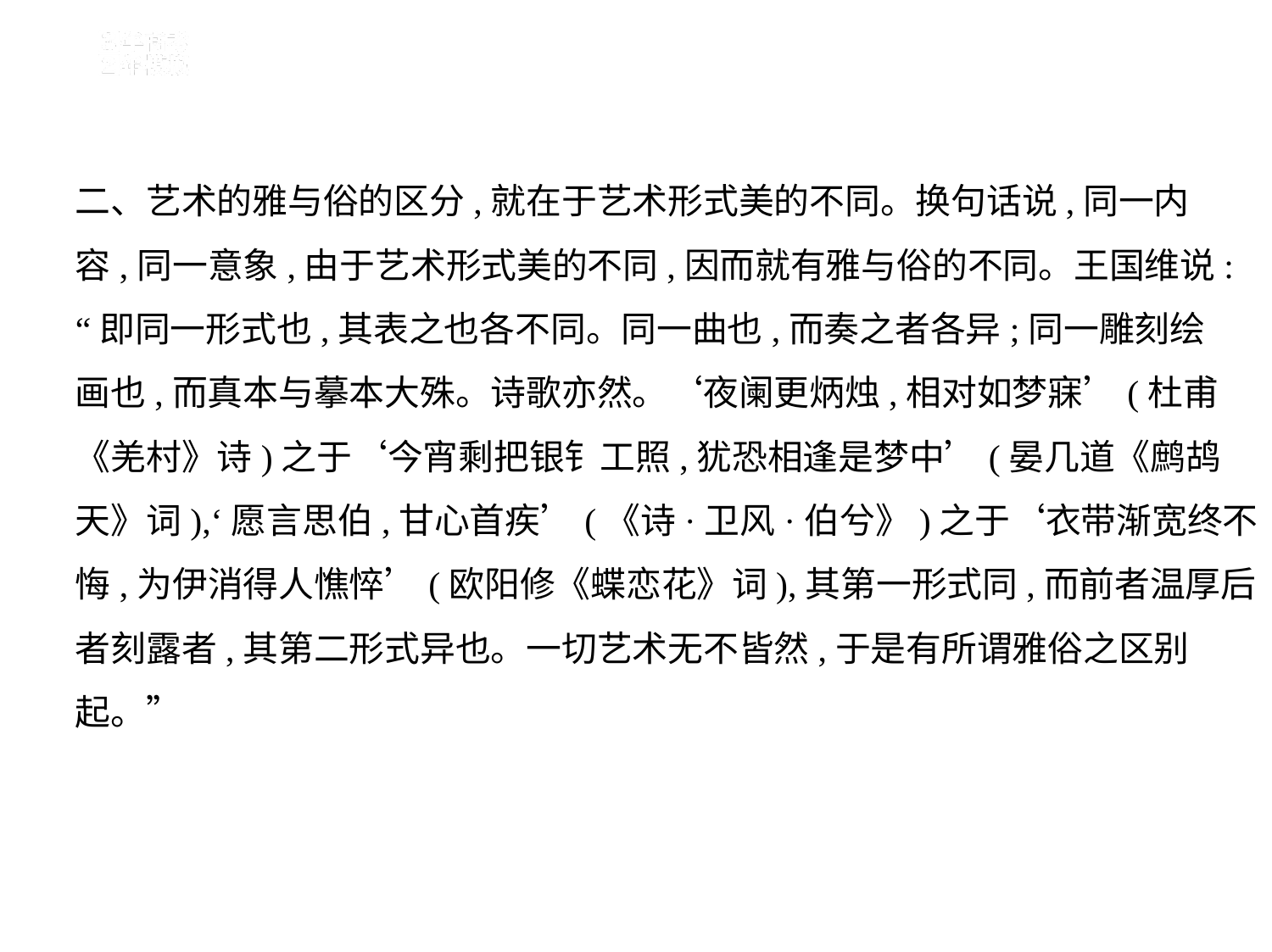

二、艺术的雅与俗的区分,就在于艺术形式美的不同。换句话说,同一内
容,同一意象,由于艺术形式美的不同,因而就有雅与俗的不同。王国维说:
“即同一形式也,其表之也各不同。同一曲也,而奏之者各异;同一雕刻绘
画也,而真本与摹本大殊。诗歌亦然。‘夜阑更炳烛,相对如梦寐’(杜甫
《羌村》诗)之于‘今宵剩把银钅工照,犹恐相逢是梦中’(晏几道《鹧鸪
天》词),‘愿言思伯,甘心首疾’(《诗·卫风·伯兮》)之于‘衣带渐宽终不
悔,为伊消得人憔悴’(欧阳修《蝶恋花》词),其第一形式同,而前者温厚后
者刻露者,其第二形式异也。一切艺术无不皆然,于是有所谓雅俗之区别
起。”